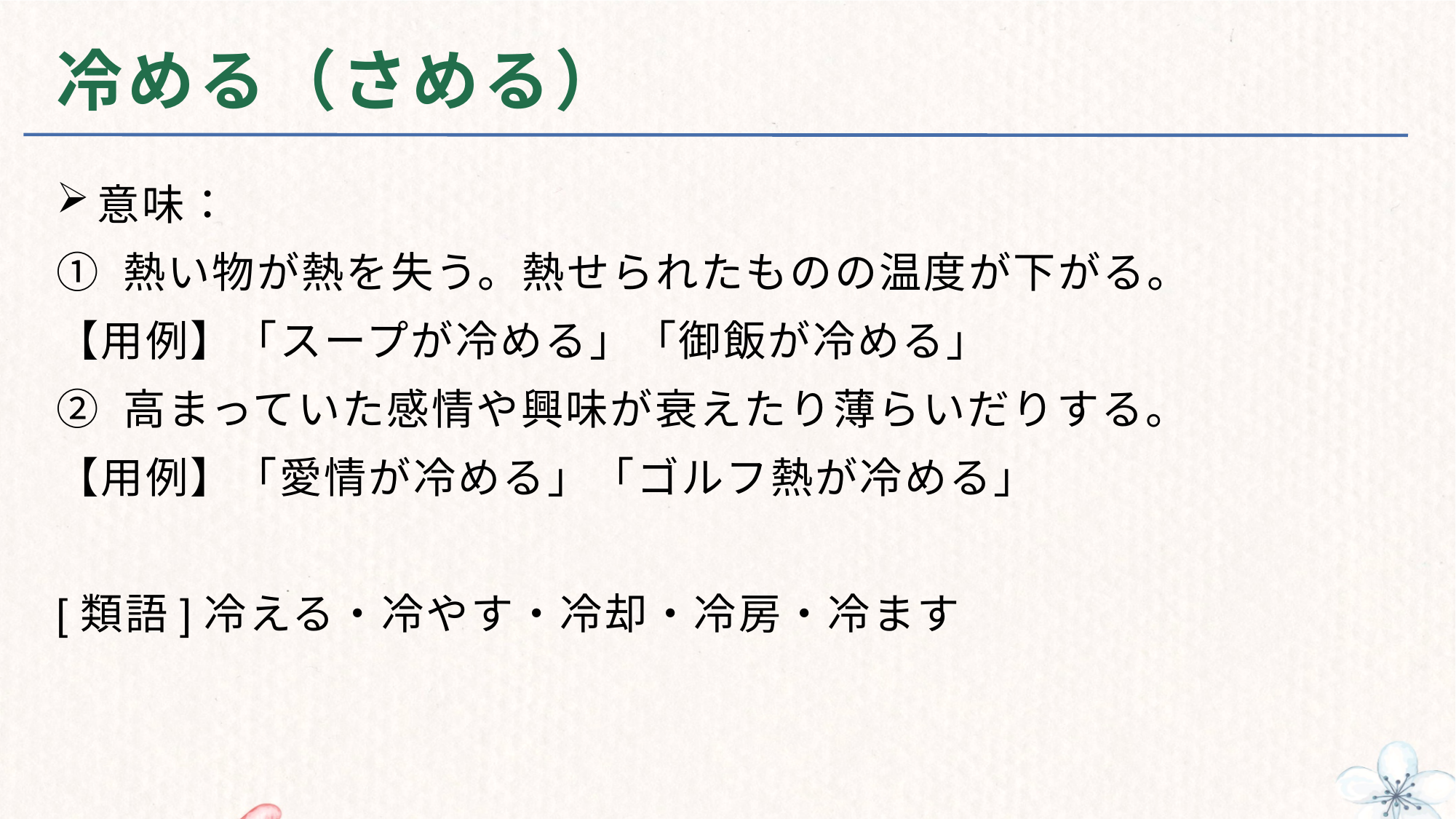

# 冷める（さめる）
意味：
① 熱い物が熱を失う。熱せられたものの温度が下がる。
【用例】「スープが冷める」「御飯が冷める」
② 高まっていた感情や興味が衰えたり薄らいだりする。
【用例】「愛情が冷める」「ゴルフ熱が冷める」

[類語]冷える・冷やす・冷却・冷房・冷ます